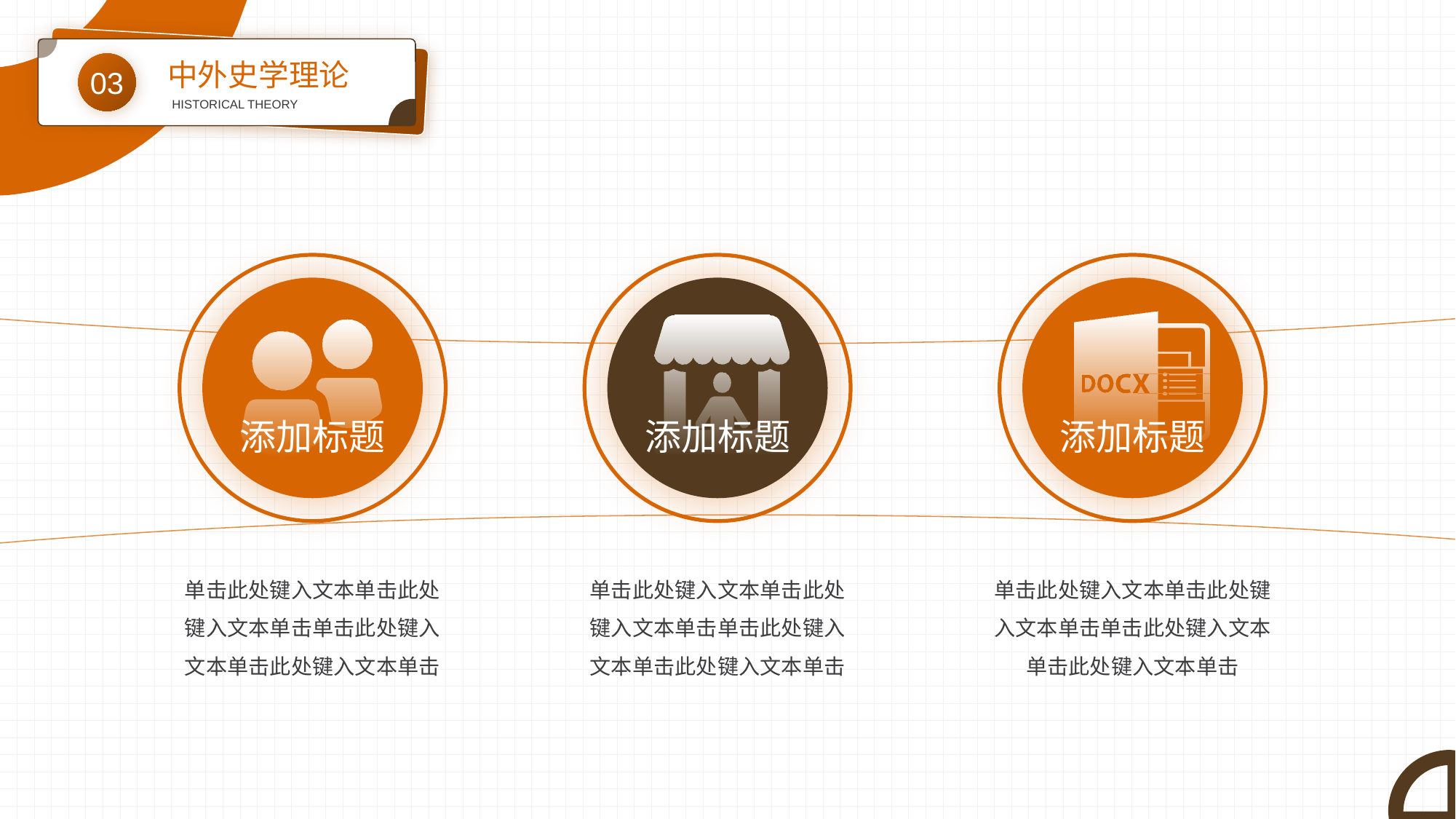

中外史学理论

03
HISTORICAL THEORY

添加标题
单击此处键入文本单击此处键入文本单击单击此处键入文本单击此处键入文本单击

添加标题
单击此处键入文本单击此处键入文本单击单击此处键入文本单击此处键入文本单击

添加标题
单击此处键入文本单击此处键入文本单击单击此处键入文本单击此处键入文本单击